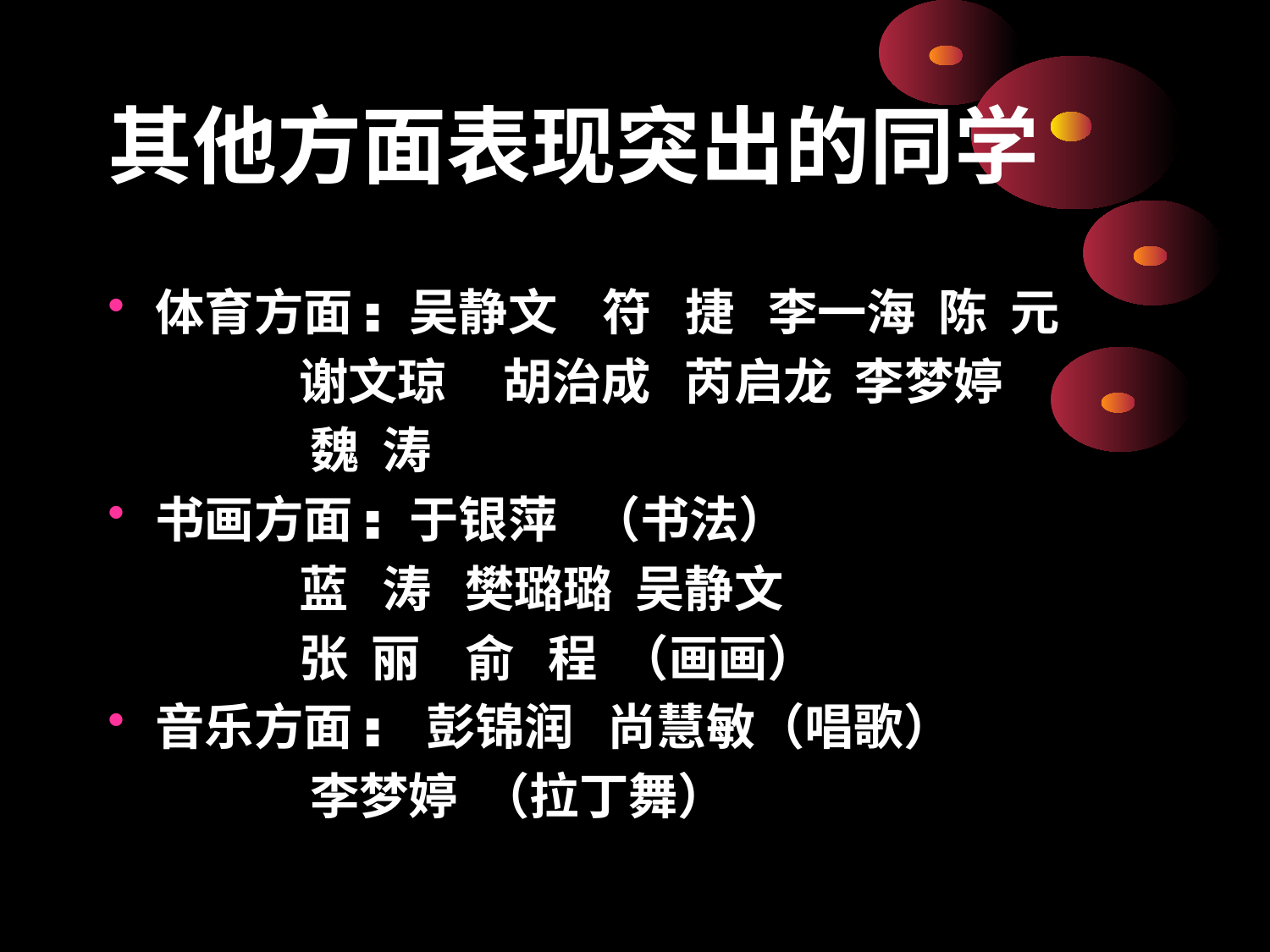

# 其他方面表现突出的同学
体育方面: 吴静文    符   捷   李一海  陈  元
                谢文琼     胡治成   芮启龙  李梦婷
                 魏  涛
书画方面: 于银萍   （书法）
                蓝   涛   樊璐璐  吴静文
                张  丽    俞   程  （画画）
音乐方面:  彭锦润   尚慧敏（唱歌）
                 李梦婷  （拉丁舞）